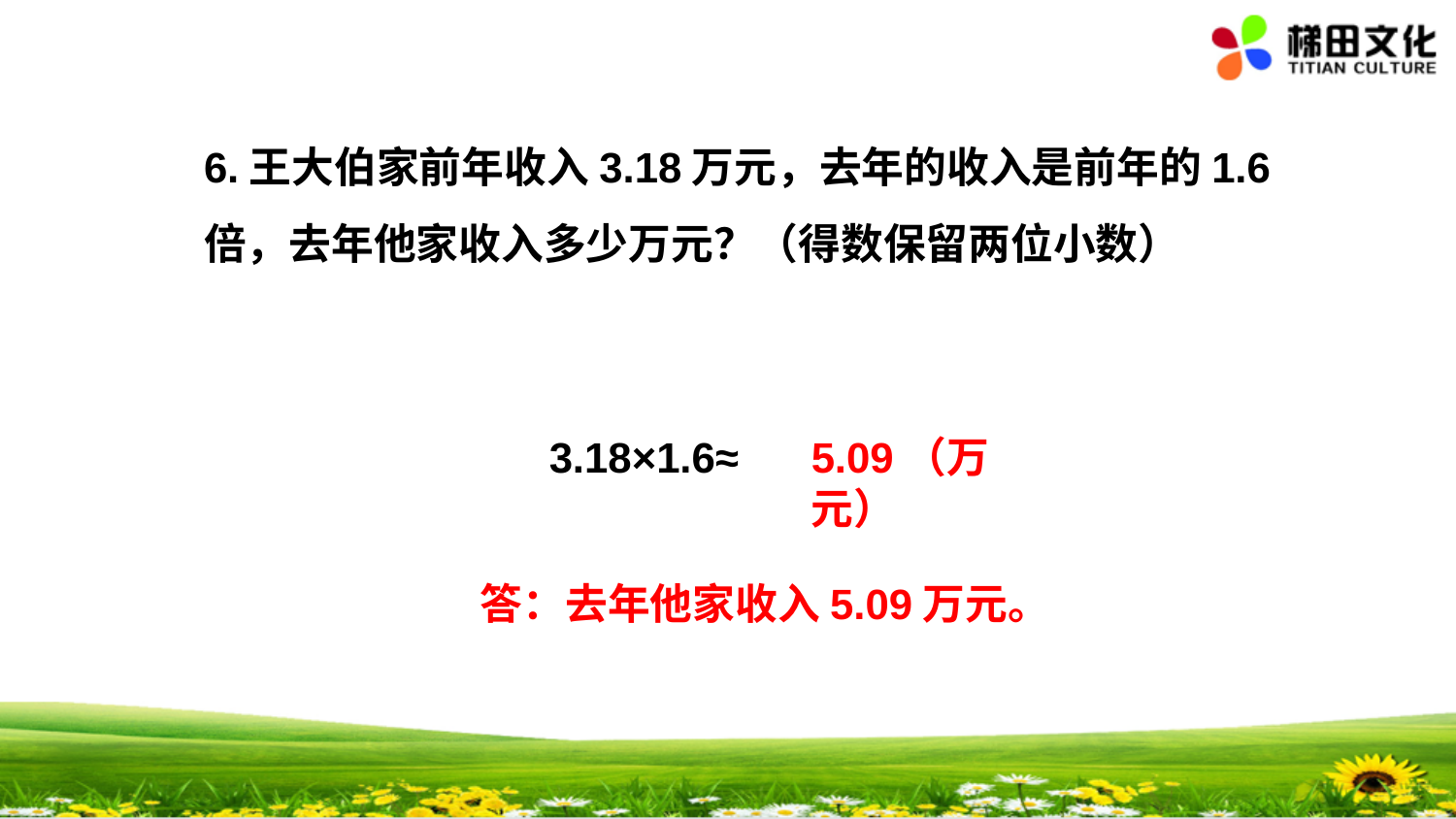

6.王大伯家前年收入3.18万元，去年的收入是前年的1.6倍，去年他家收入多少万元？（得数保留两位小数）
3.18×1.6≈
5.09（万元）
答：去年他家收入5.09万元。